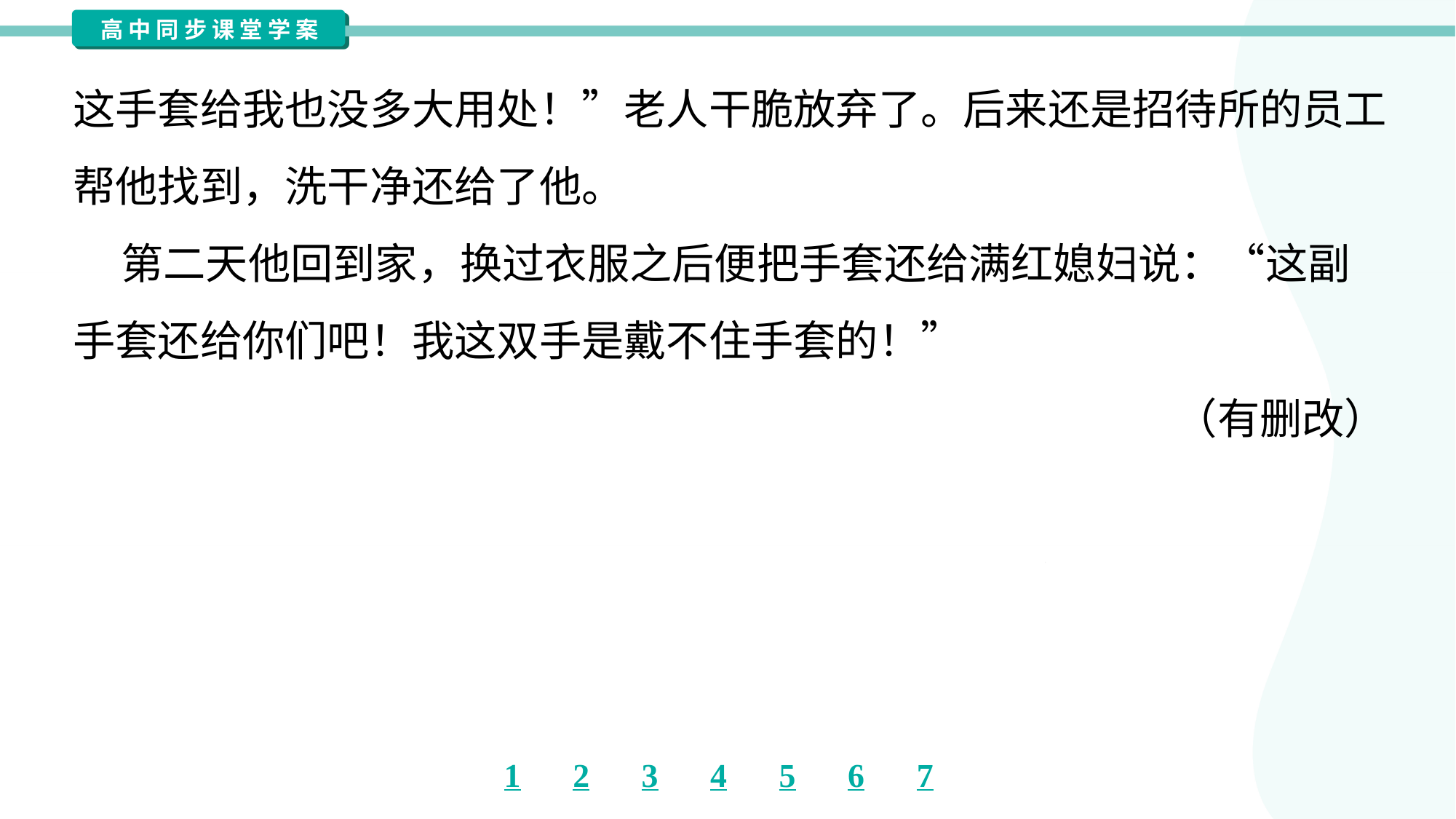

这手套给我也没多大用处！”老人干脆放弃了。后来还是招待所的员工
帮他找到，洗干净还给了他。
    第二天他回到家，换过衣服之后便把手套还给满红媳妇说：“这副
手套还给你们吧！我这双手是戴不住手套的！”
（有删改）